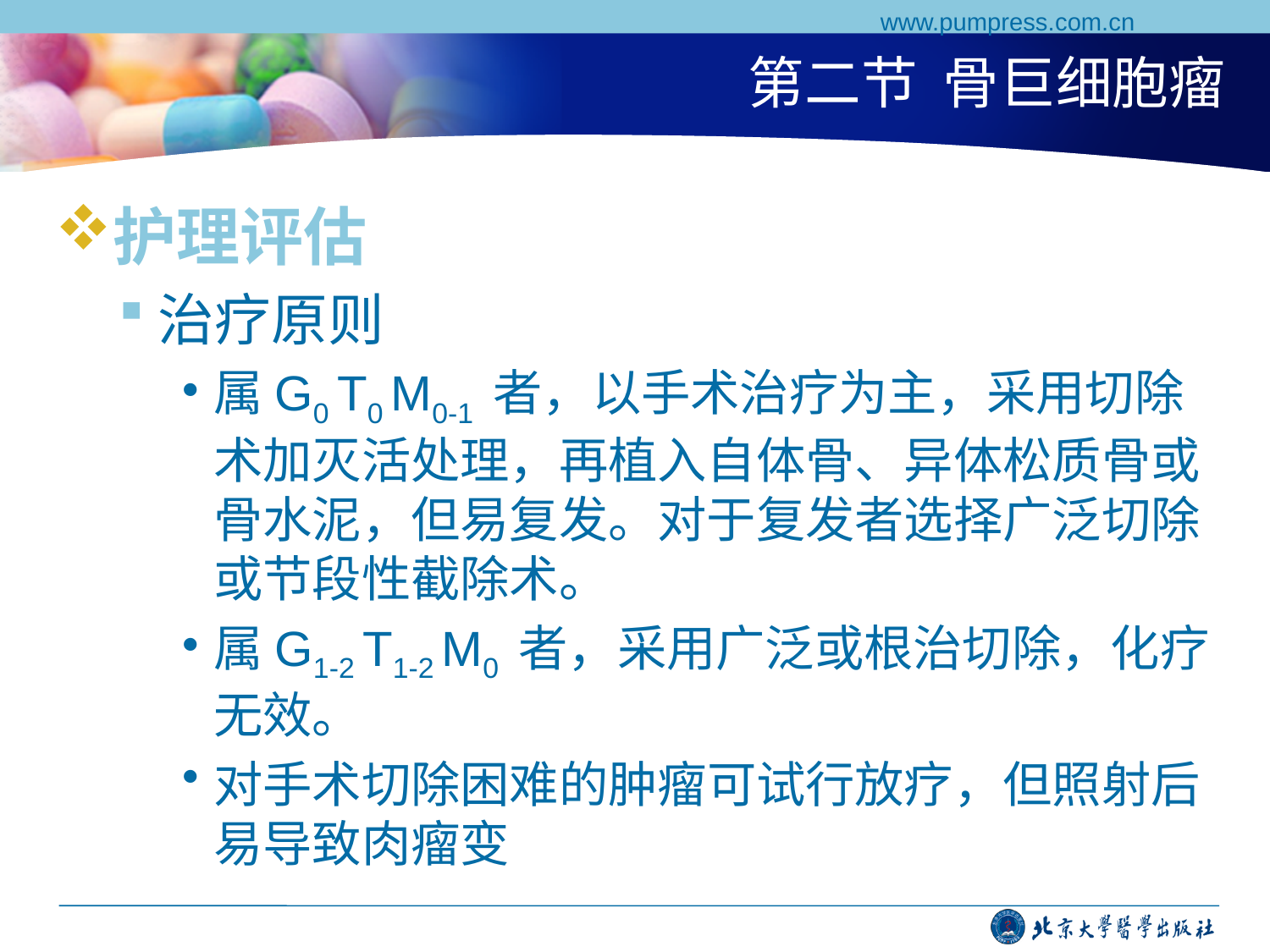

www.pumpress.com.cn
# 第二节  骨巨细胞瘤
护理评估
治疗原则
属G0 T0 M0-1 者，以手术治疗为主，采用切除术加灭活处理，再植入自体骨、异体松质骨或骨水泥，但易复发。对于复发者选择广泛切除或节段性截除术。
属G1-2 T1-2 M0 者，采用广泛或根治切除，化疗无效。
对手术切除困难的肿瘤可试行放疗，但照射后易导致肉瘤变